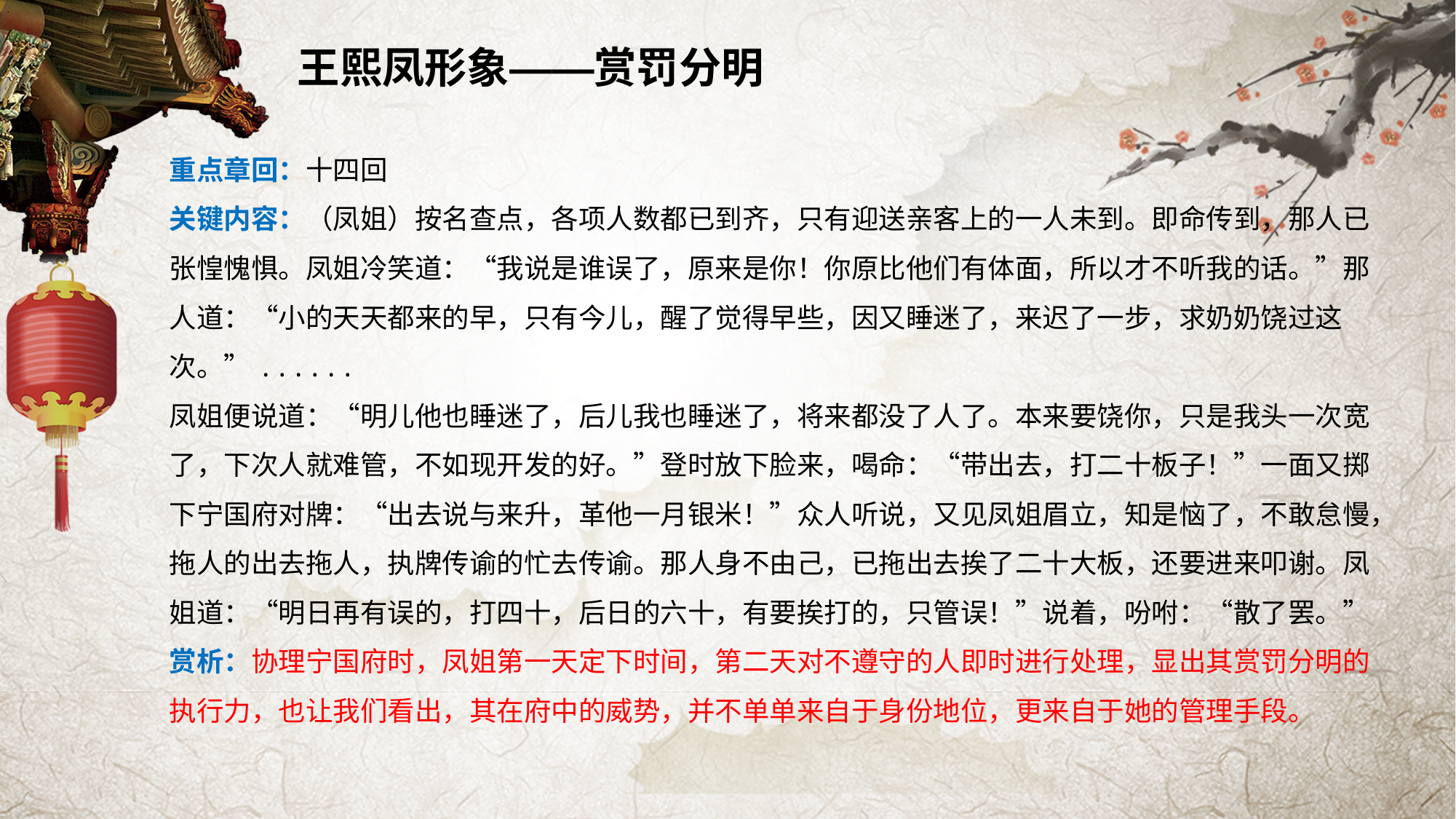

王熙凤形象——赏罚分明
重点章回：十四回
关键内容：（凤姐）按名查点，各项人数都已到齐，只有迎送亲客上的一人未到。即命传到，那人已张惶愧惧。凤姐冷笑道：“我说是谁误了，原来是你！你原比他们有体面，所以才不听我的话。”那人道：“小的天天都来的早，只有今儿，醒了觉得早些，因又睡迷了，来迟了一步，求奶奶饶过这次。”......
凤姐便说道：“明儿他也睡迷了，后儿我也睡迷了，将来都没了人了。本来要饶你，只是我头一次宽了，下次人就难管，不如现开发的好。”登时放下脸来，喝命：“带出去，打二十板子！”一面又掷下宁国府对牌：“出去说与来升，革他一月银米！”众人听说，又见凤姐眉立，知是恼了，不敢怠慢，拖人的出去拖人，执牌传谕的忙去传谕。那人身不由己，已拖出去挨了二十大板，还要进来叩谢。凤姐道：“明日再有误的，打四十，后日的六十，有要挨打的，只管误！”说着，吩咐：“散了罢。”
赏析：协理宁国府时，凤姐第一天定下时间，第二天对不遵守的人即时进行处理，显出其赏罚分明的执行力，也让我们看出，其在府中的威势，并不单单来自于身份地位，更来自于她的管理手段。